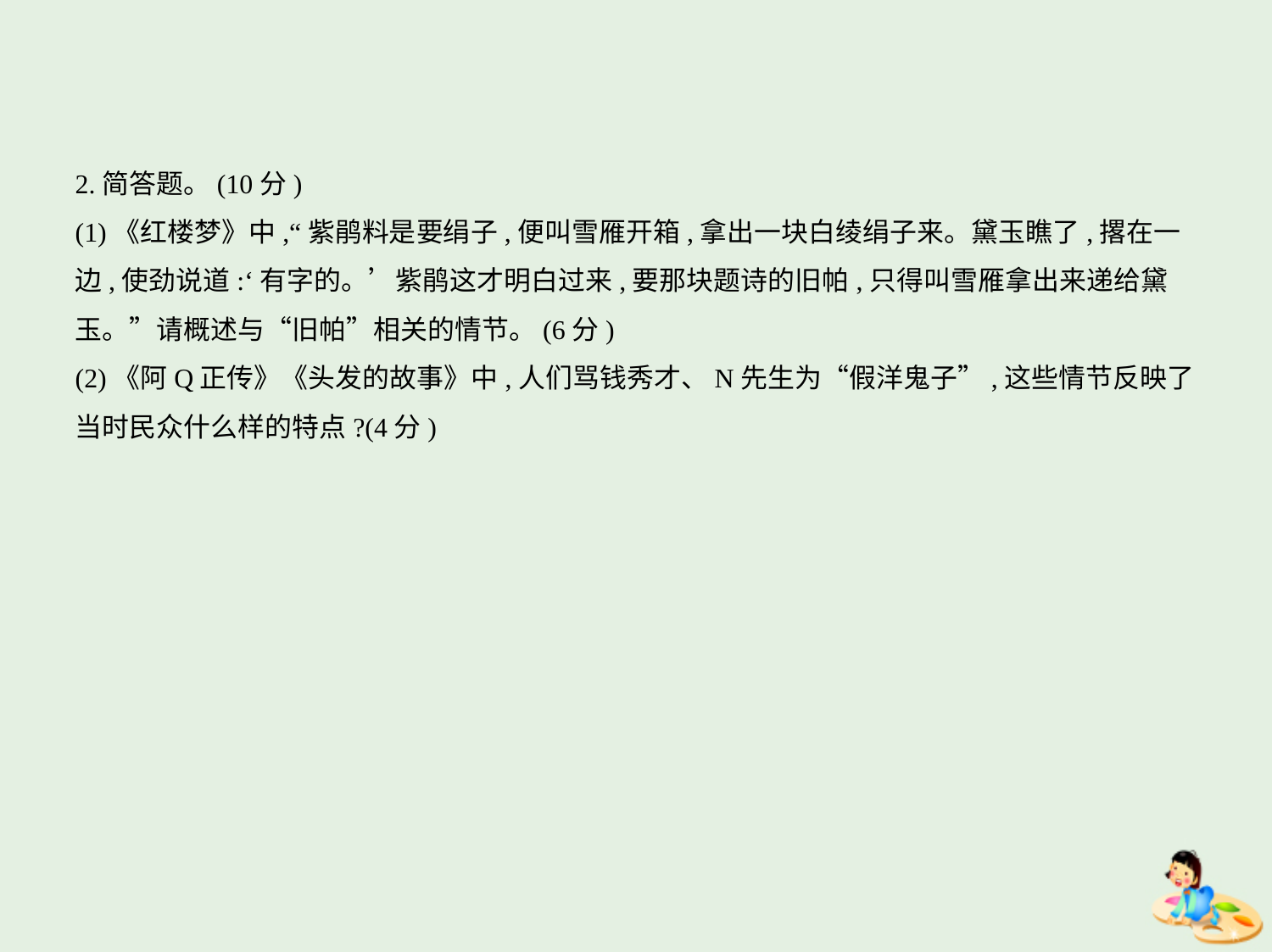

2.简答题。(10分)
(1)《红楼梦》中,“紫鹃料是要绢子,便叫雪雁开箱,拿出一块白绫绢子来。黛玉瞧了,撂在一
边,使劲说道:‘有字的。’紫鹃这才明白过来,要那块题诗的旧帕,只得叫雪雁拿出来递给黛
玉。”请概述与“旧帕”相关的情节。(6分)
(2)《阿Q正传》《头发的故事》中,人们骂钱秀才、N先生为“假洋鬼子”,这些情节反映了
当时民众什么样的特点?(4分)